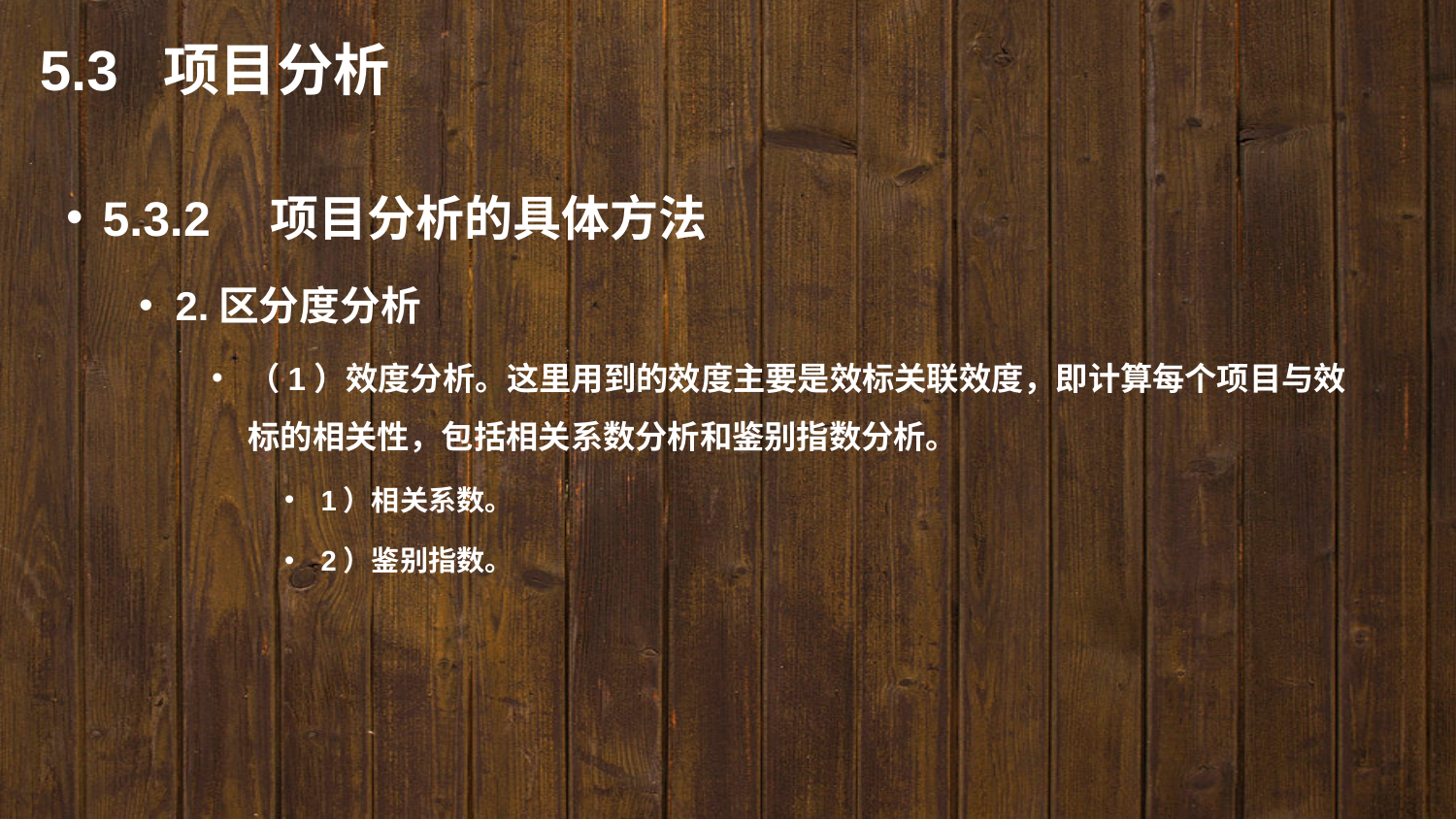

5.3  项目分析
5.3.2　项目分析的具体方法
2.区分度分析
（1）效度分析。这里用到的效度主要是效标关联效度，即计算每个项目与效标的相关性，包括相关系数分析和鉴别指数分析。
1）相关系数。
2）鉴别指数。